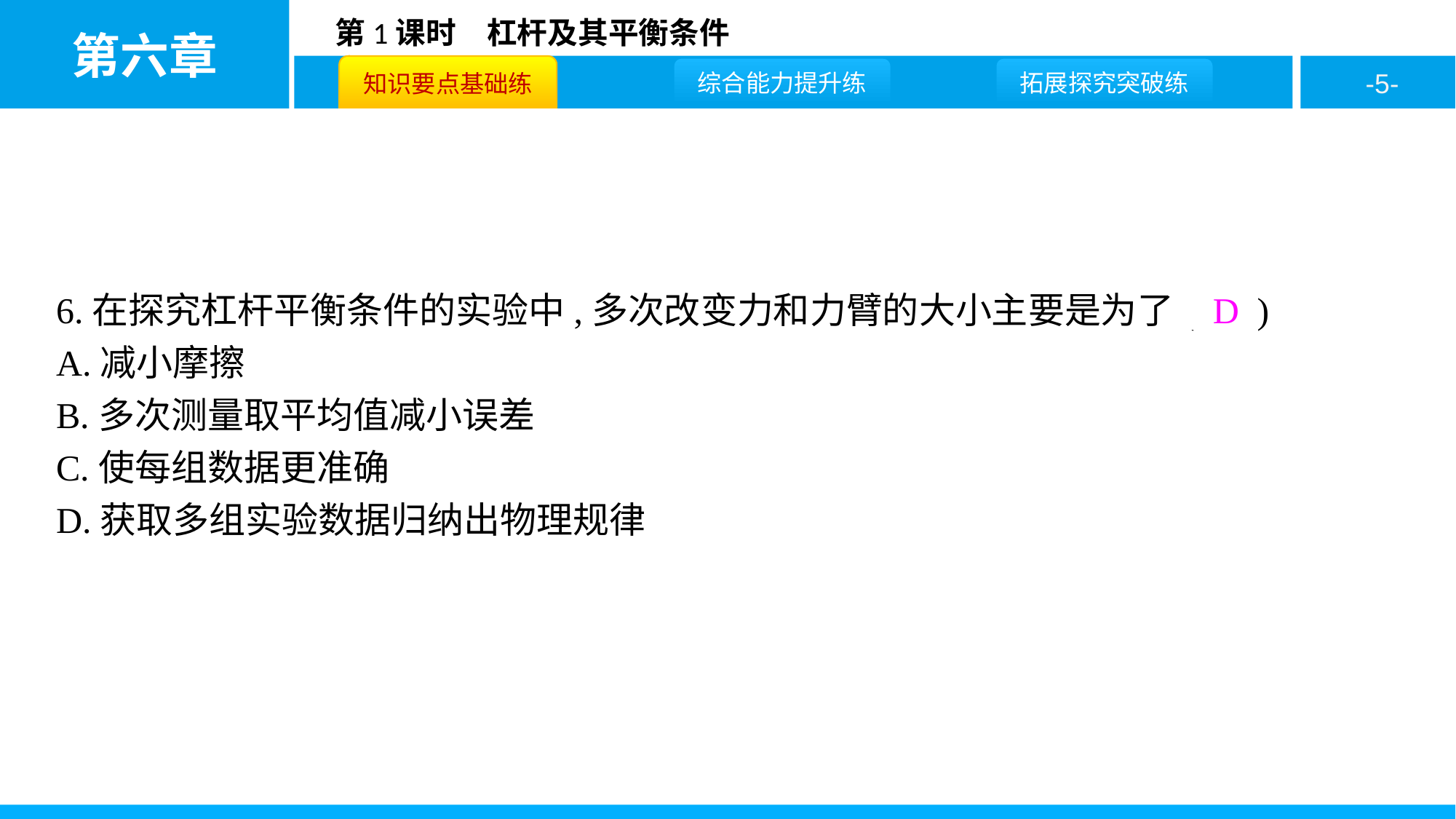

6.在探究杠杆平衡条件的实验中,多次改变力和力臂的大小主要是为了(  D  )
A.减小摩擦
B.多次测量取平均值减小误差
C.使每组数据更准确
D.获取多组实验数据归纳出物理规律